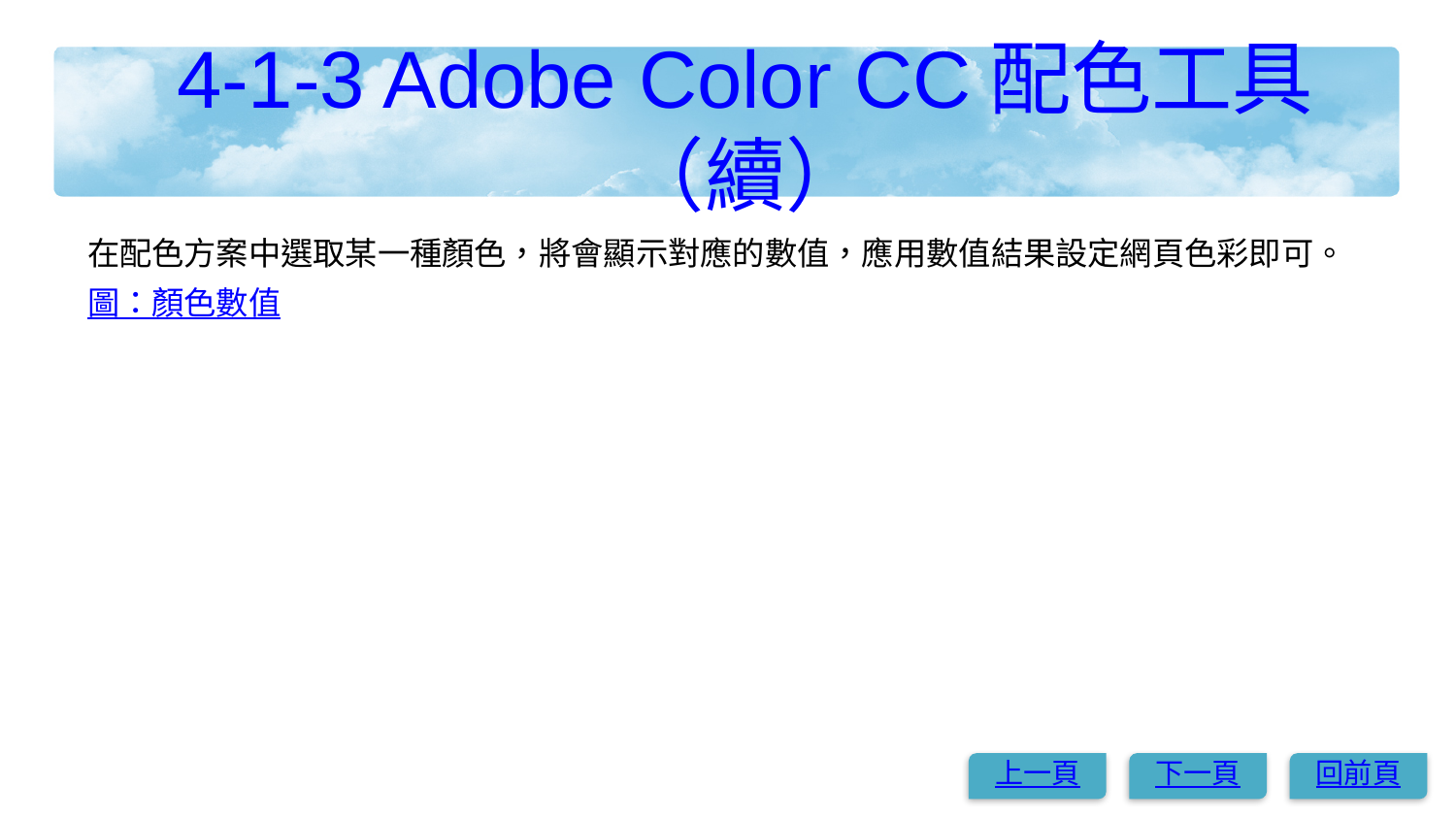

# 4-1-3 Adobe Color CC配色工具（續）
在配色方案中選取某一種顏色，將會顯示對應的數值，應用數值結果設定網頁色彩即可。
圖：顏色數值
上一頁
下一頁
回前頁